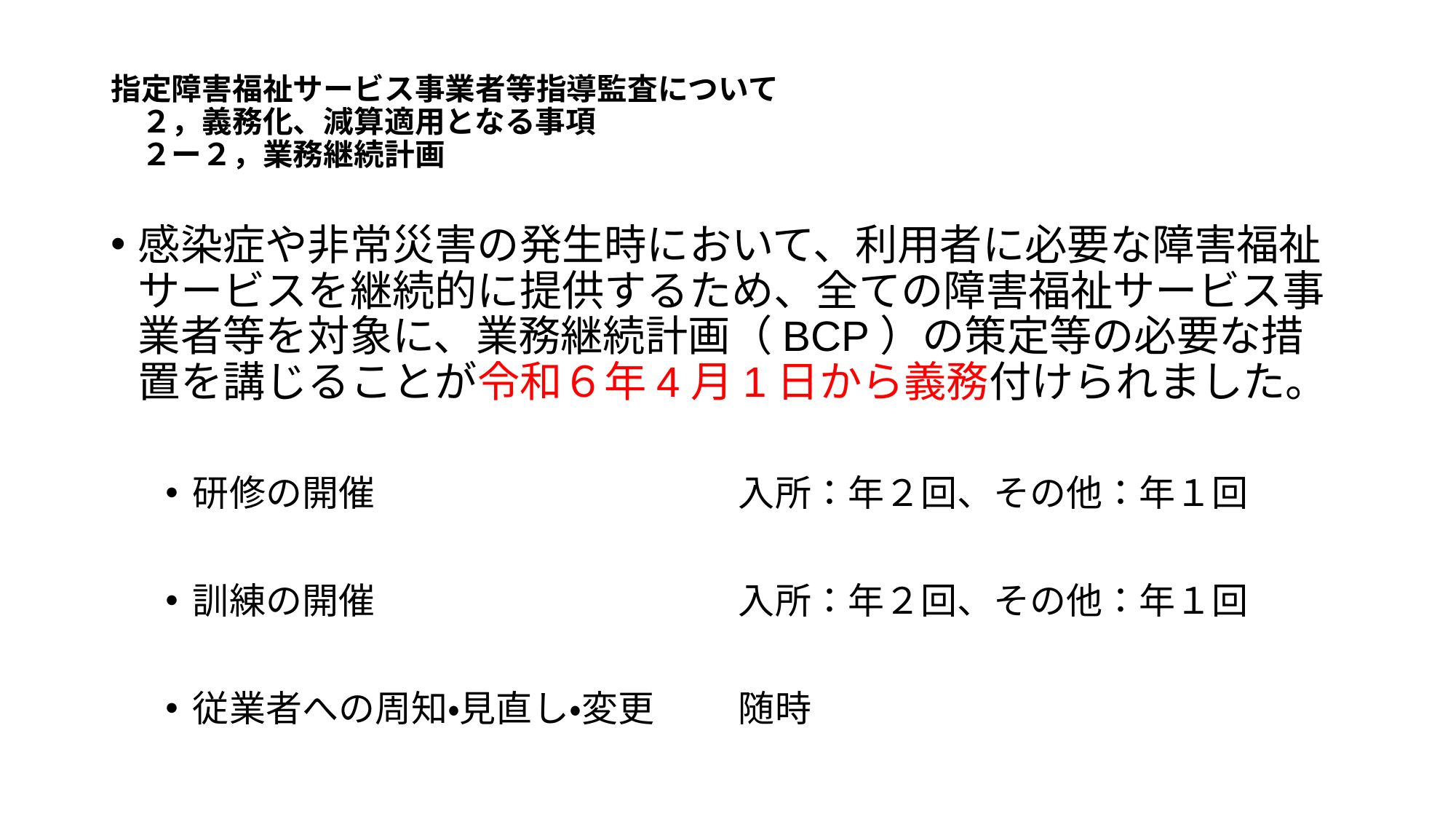

# 指定障害福祉サービス事業者等指導監査について 　２，義務化、減算適用となる事項 　２ー２，業務継続計画
感染症や非常災害の発生時において、利用者に必要な障害福祉サービスを継続的に提供するため、全ての障害福祉サービス事業者等を対象に、業務継続計画（BCP）の策定等の必要な措置を講じることが令和６年4月1日から義務付けられました。

研修の開催				入所：年２回、その他：年１回

訓練の開催				入所：年２回、その他：年１回

従業者への周知・見直し・変更	随時